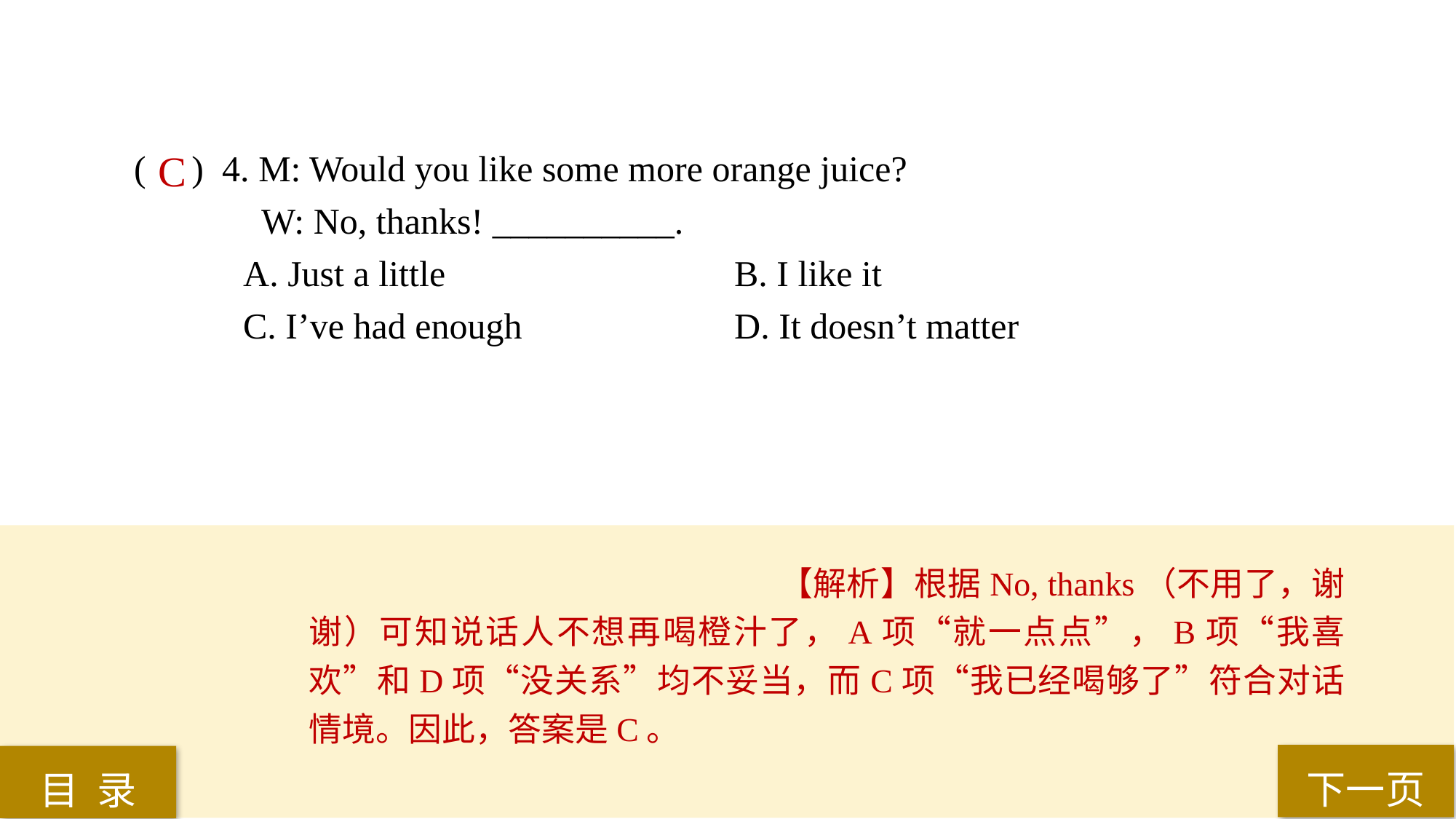

(     )  4. M: Would you like some more orange juice?
  W: No, thanks! __________.
A. Just a little 			B. I like it
C. I’ve had enough 		D. It doesn’t matter
C
【解析】根据No, thanks（不用了，谢谢）可知说话人不想再喝橙汁了，A项“就一点点”，B项“我喜欢”和D项“没关系”均不妥当，而C项“我已经喝够了”符合对话情境。因此，答案是C。